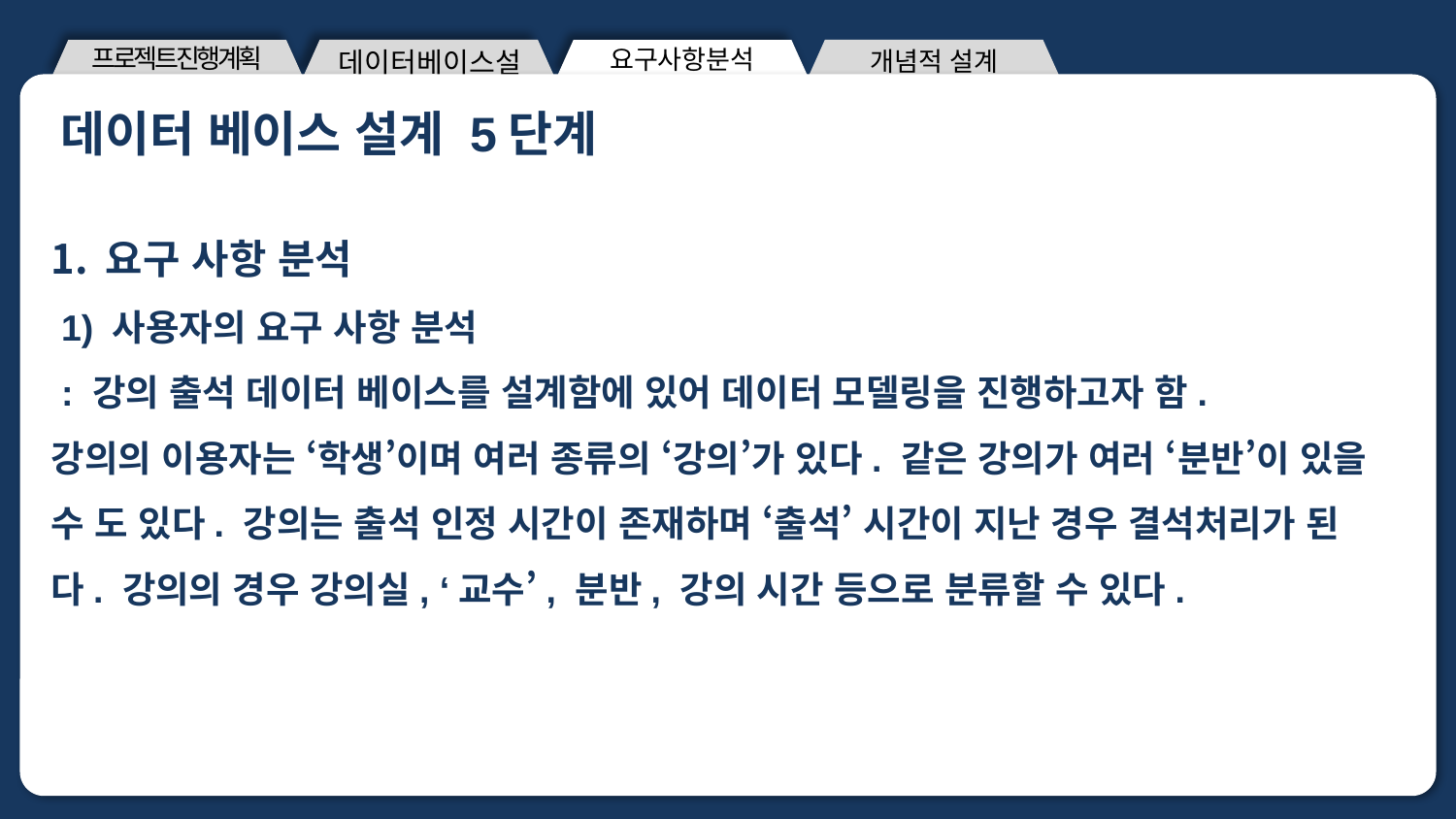

개념적 설계

프로젝트진행계획
요구사항분석
데이터베이스설계

데이터 베이스 설계 5단계
제목을 입력해주세요 제목을 입력해주세요

요구 사항 분석
 1) 사용자의 요구 사항 분석
 : 강의 출석 데이터 베이스를 설계함에 있어 데이터 모델링을 진행하고자 함.
강의의 이용자는 ‘학생’이며 여러 종류의 ‘강의’가 있다. 같은 강의가 여러 ‘분반’이 있을 수 도 있다. 강의는 출석 인정 시간이 존재하며 ‘출석’ 시간이 지난 경우 결석처리가 된다. 강의의 경우 강의실, ‘교수’, 분반, 강의 시간 등으로 분류할 수 있다.

A :  답변을 써주세요
ㅇㅇㅇ
ㅇㅇ명 대상
설문조사
48%
<출처 : 출처를 입력해주세요>